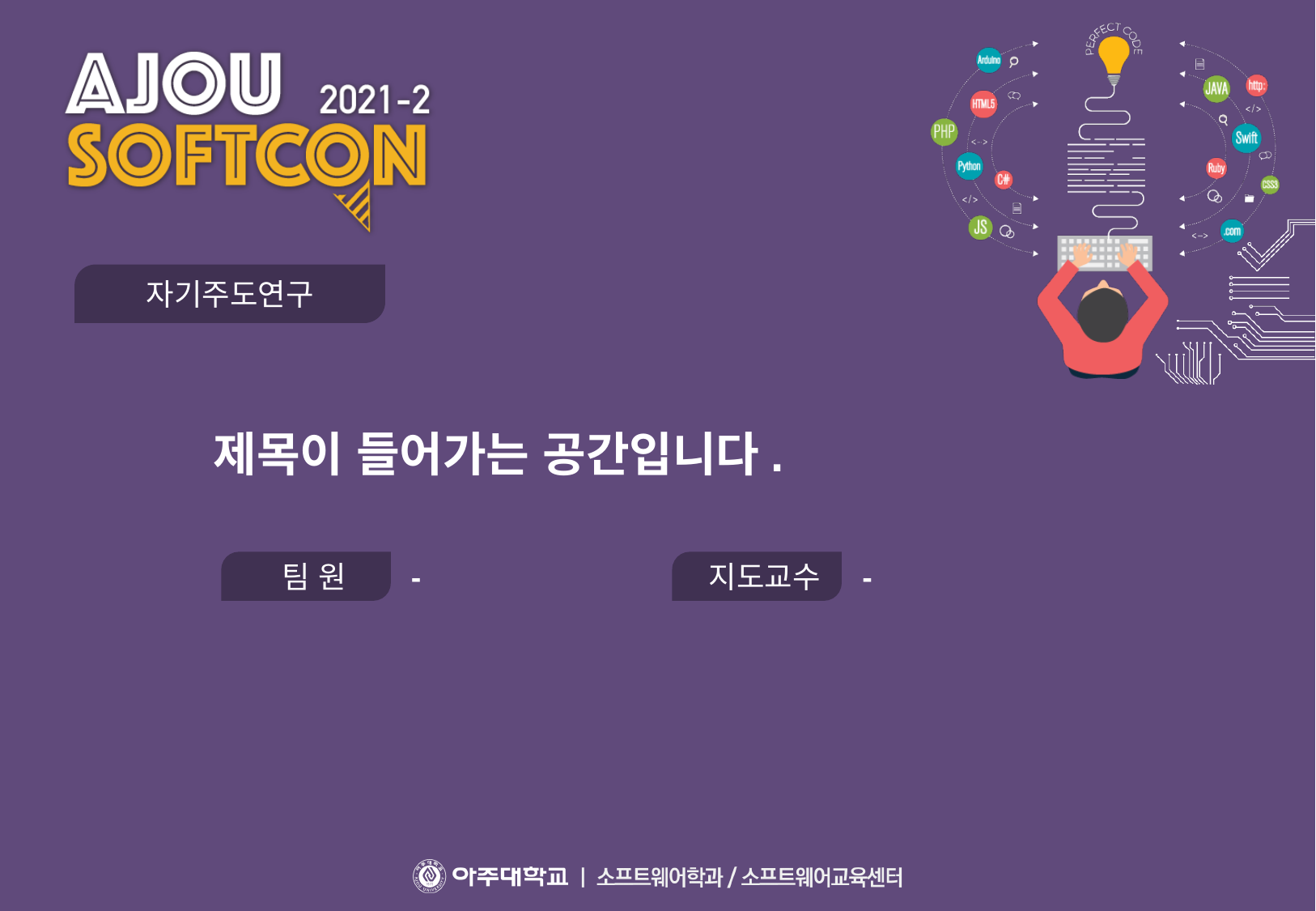

자기주도연구
제목이 들어가는 공간입니다.
 팀 원
-
 지도교수
-